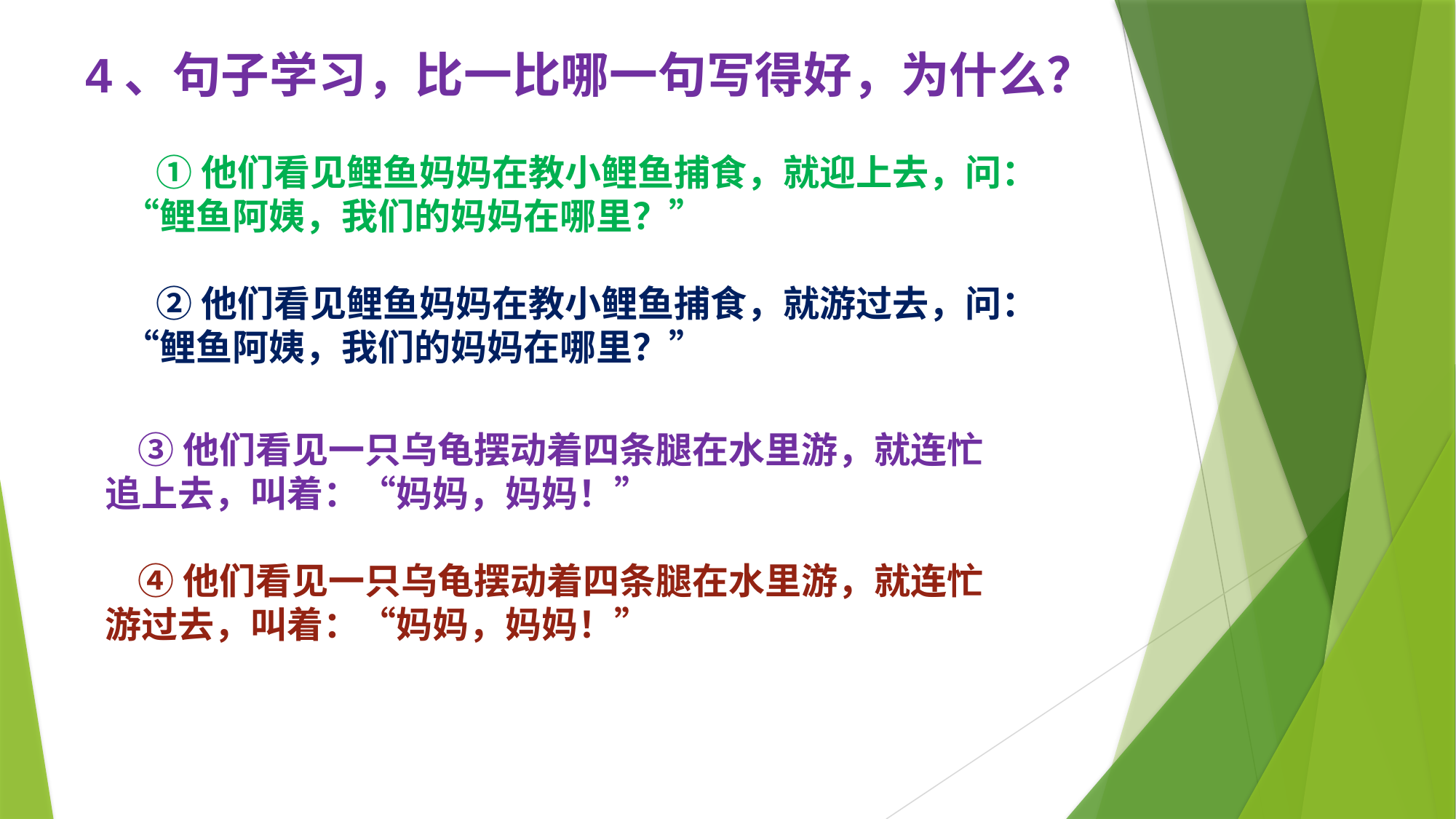

4、句子学习，比一比哪一句写得好，为什么？
    ①他们看见鲤鱼妈妈在教小鲤鱼捕食，就迎上去，问：“鲤鱼阿姨，我们的妈妈在哪里？”

    ②他们看见鲤鱼妈妈在教小鲤鱼捕食，就游过去，问：“鲤鱼阿姨，我们的妈妈在哪里？”

    ③他们看见一只乌龟摆动着四条腿在水里游，就连忙追上去，叫着：“妈妈，妈妈！”

    ④他们看见一只乌龟摆动着四条腿在水里游，就连忙游过去，叫着：“妈妈，妈妈！”